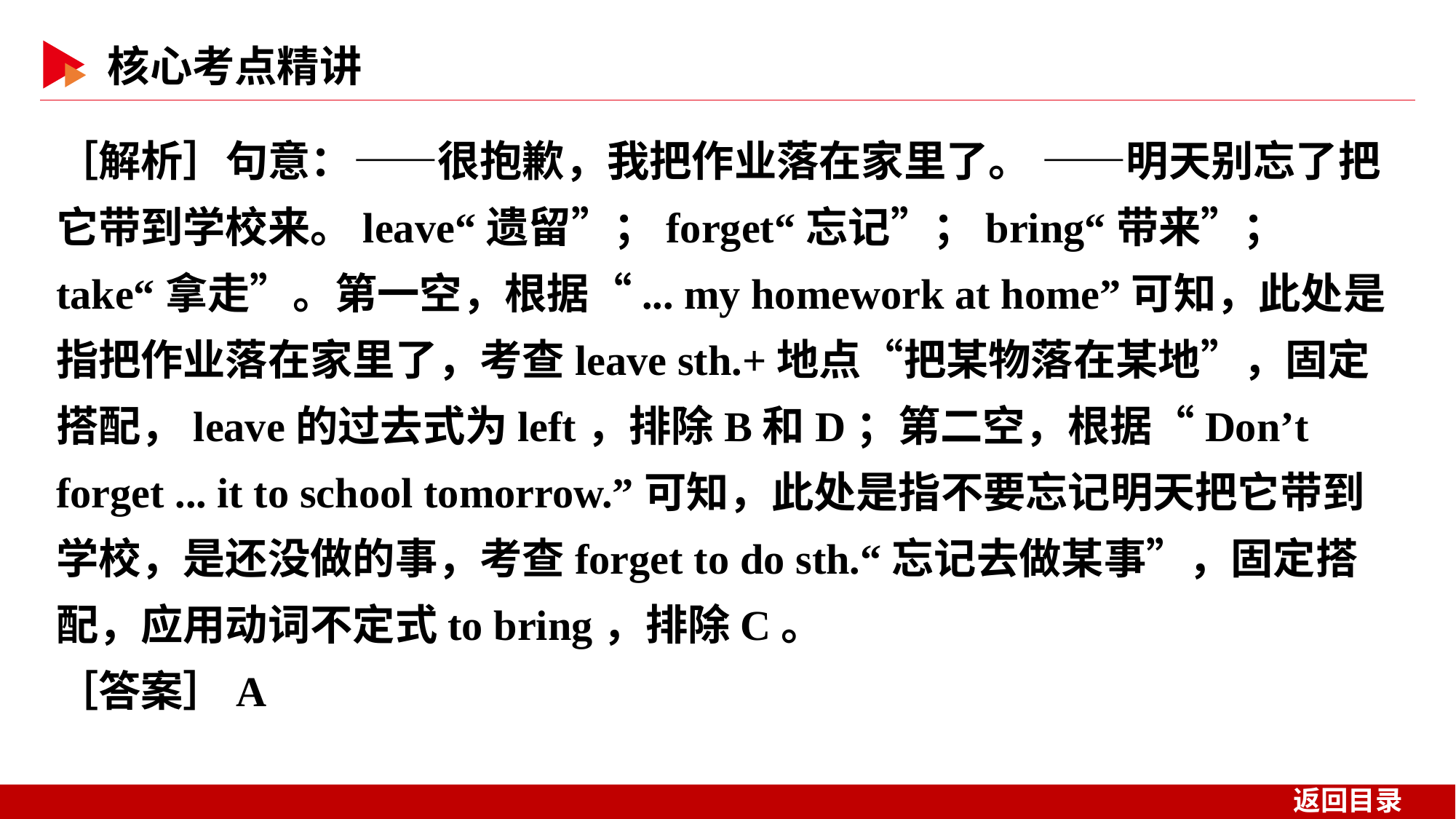

［解析］句意：——很抱歉，我把作业落在家里了。 ——明天别忘了把它带到学校来。leave“遗留”；forget“忘记”；bring“带来”；take“拿走”。第一空，根据“... my homework at home”可知，此处是指把作业落在家里了，考查leave sth.+地点“把某物落在某地”，固定搭配，leave的过去式为left，排除B和D；第二空，根据“Don’t forget ... it to school tomorrow.”可知，此处是指不要忘记明天把它带到学校，是还没做的事，考查forget to do sth.“忘记去做某事”，固定搭配，应用动词不定式to bring，排除C。
［答案］A